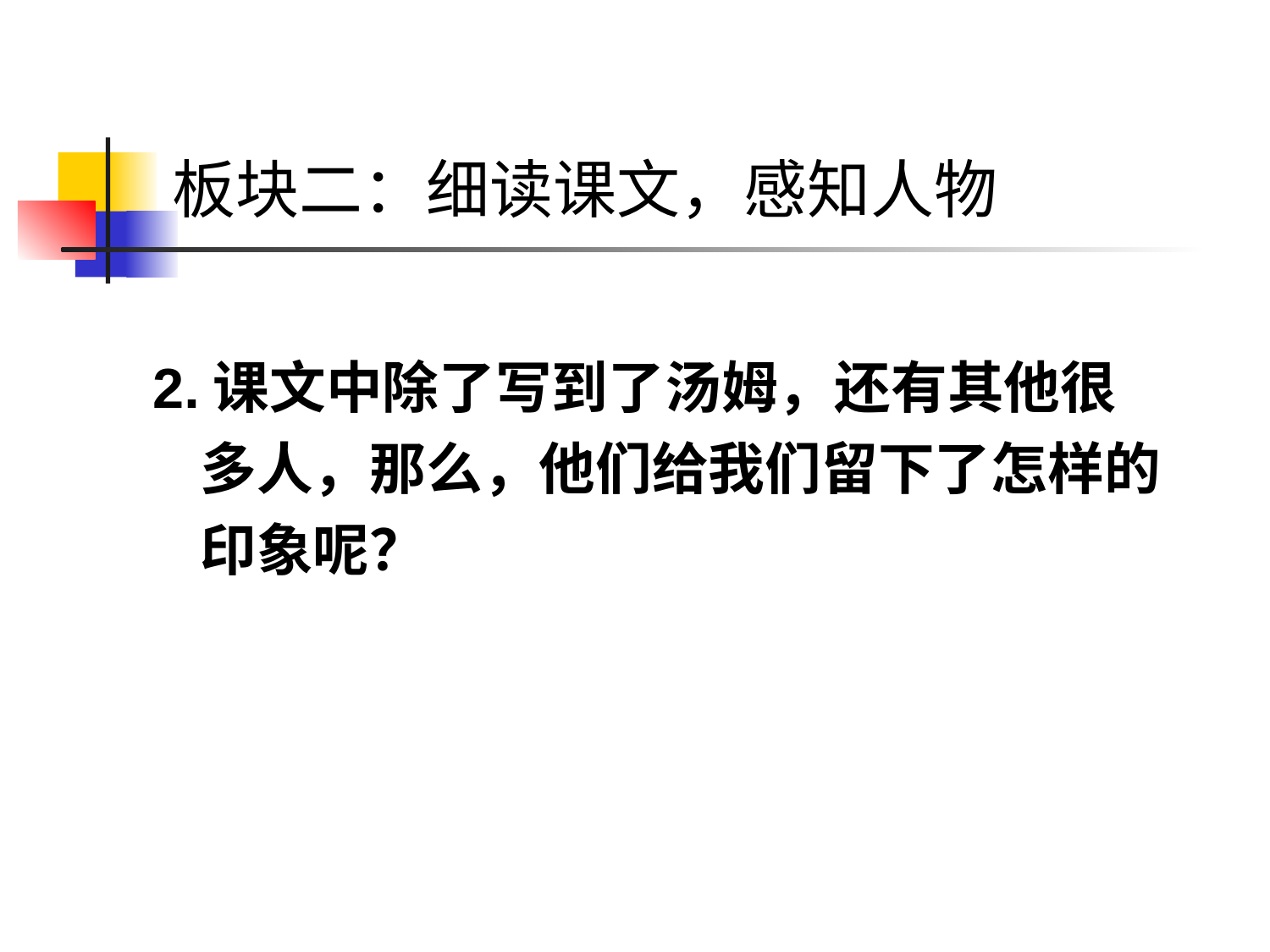

# 板块二：细读课文，感知人物
2.课文中除了写到了汤姆，还有其他很多人，那么，他们给我们留下了怎样的印象呢？